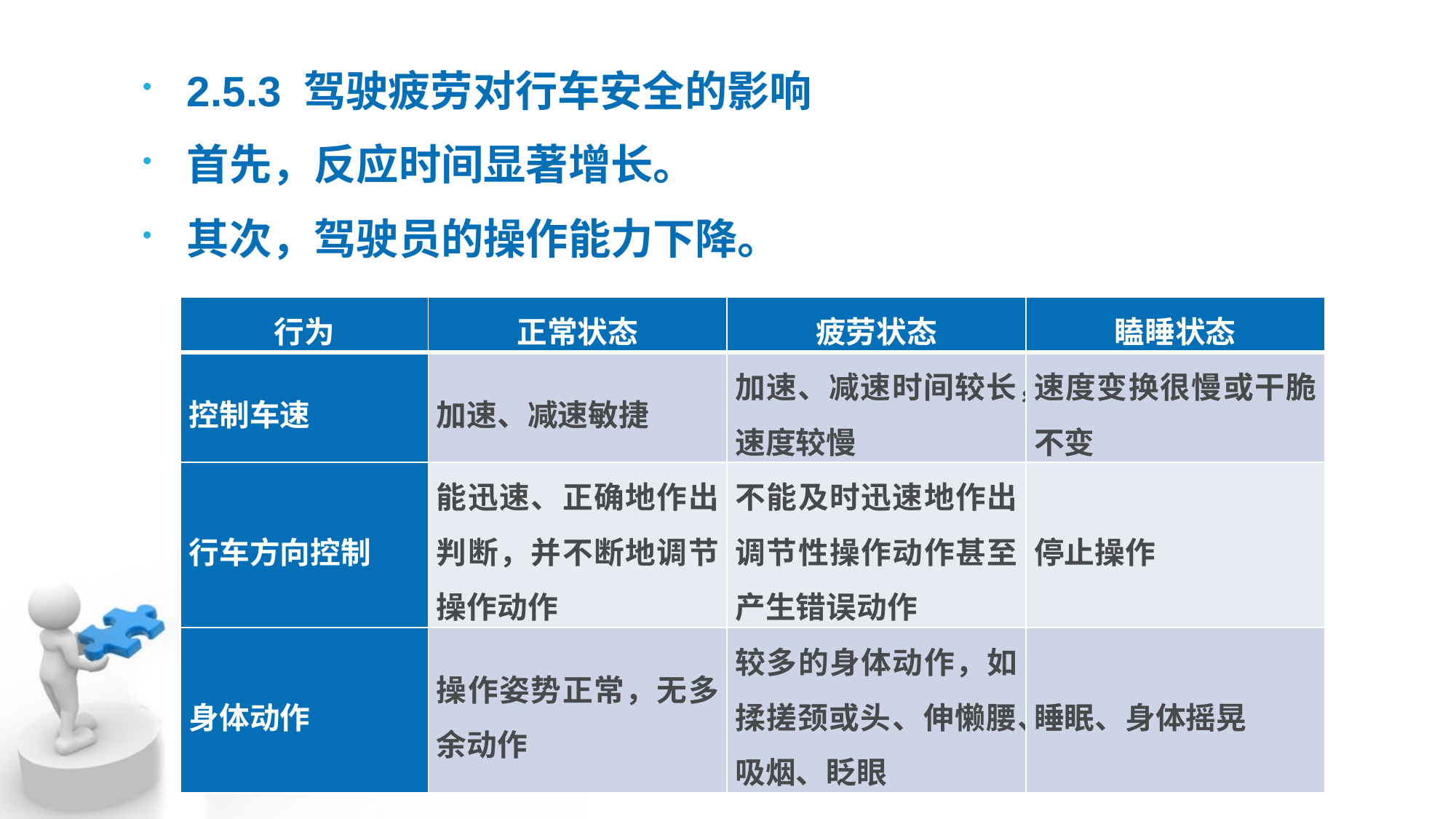

2.5.3 驾驶疲劳对行车安全的影响
首先，反应时间显著增长。
其次，驾驶员的操作能力下降。
| 行为 | 正常状态 | 疲劳状态 | 瞌睡状态 |
| --- | --- | --- | --- |
| 控制车速 | 加速、减速敏捷 | 加速、减速时间较长，速度较慢 | 速度变换很慢或干脆不变 |
| 行车方向控制 | 能迅速、正确地作出判断，并不断地调节操作动作 | 不能及时迅速地作出调节性操作动作甚至产生错误动作 | 停止操作 |
| 身体动作 | 操作姿势正常，无多余动作 | 较多的身体动作，如揉搓颈或头、伸懒腰、吸烟、眨眼 | 睡眠、身体摇晃 |